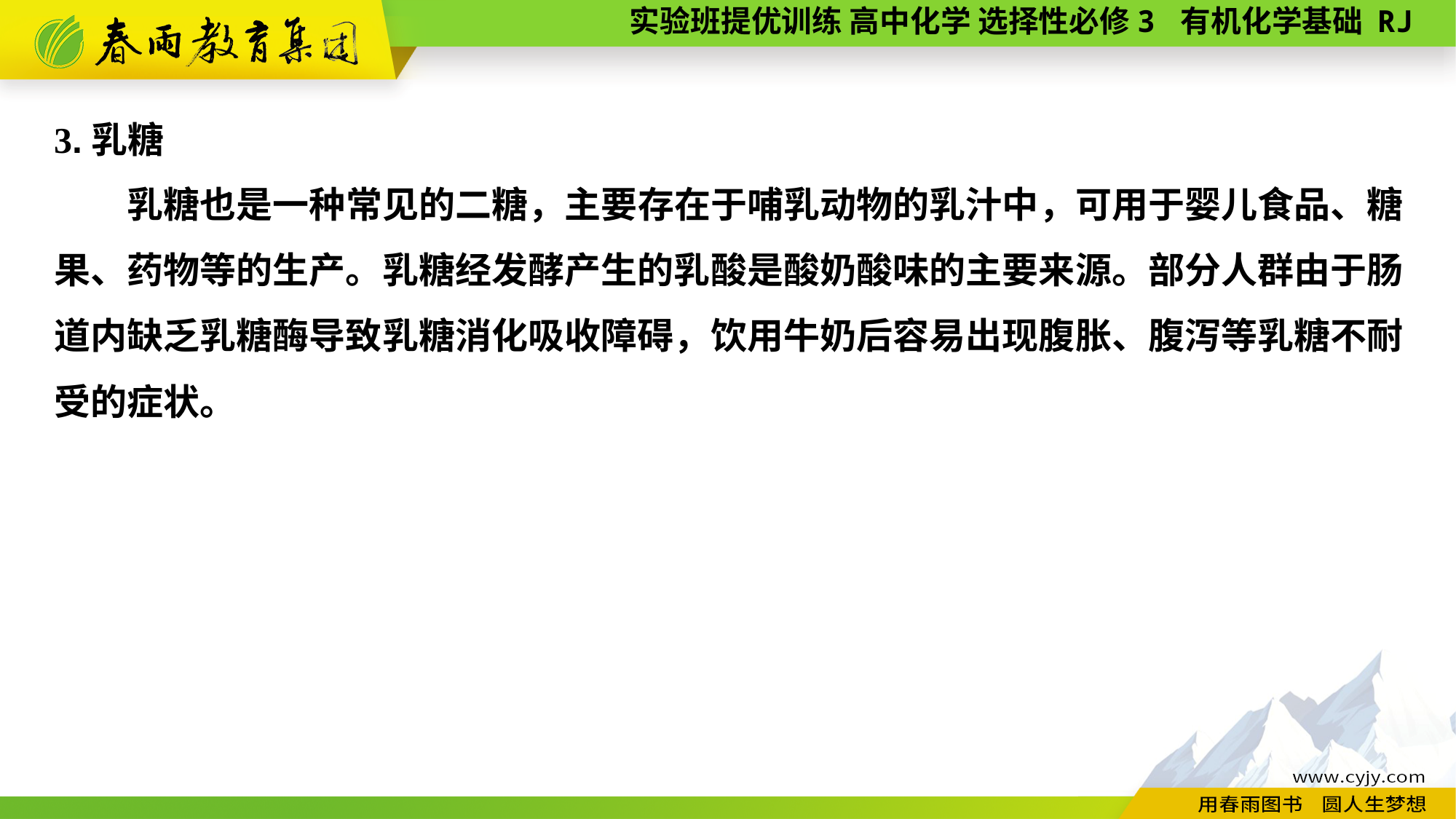

3.乳糖
乳糖也是一种常见的二糖，主要存在于哺乳动物的乳汁中，可用于婴儿食品、糖果、药物等的生产。乳糖经发酵产生的乳酸是酸奶酸味的主要来源。部分人群由于肠道内缺乏乳糖酶导致乳糖消化吸收障碍，饮用牛奶后容易出现腹胀、腹泻等乳糖不耐受的症状。